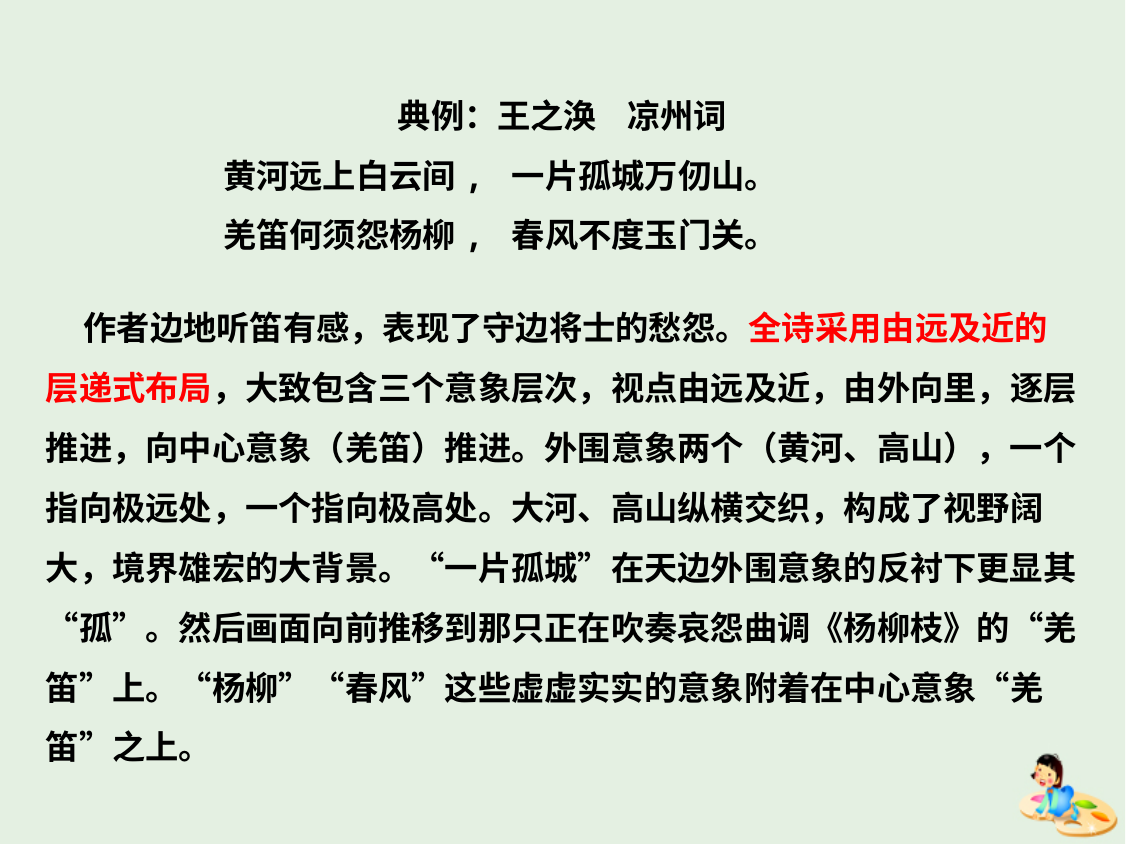

典例：王之涣    凉州词
          黄河远上白云间, 一片孤城万仞山。
          羌笛何须怨杨柳, 春风不度玉门关。
    作者边地听笛有感，表现了守边将士的愁怨。全诗采用由远及近的层递式布局，大致包含三个意象层次，视点由远及近，由外向里，逐层推进，向中心意象（羌笛）推进。外围意象两个（黄河、高山），一个指向极远处，一个指向极高处。大河、高山纵横交织，构成了视野阔大，境界雄宏的大背景。“一片孤城”在天边外围意象的反衬下更显其“孤”。然后画面向前推移到那只正在吹奏哀怨曲调《杨柳枝》的“羌笛”上。“杨柳”“春风”这些虚虚实实的意象附着在中心意象“羌笛”之上。